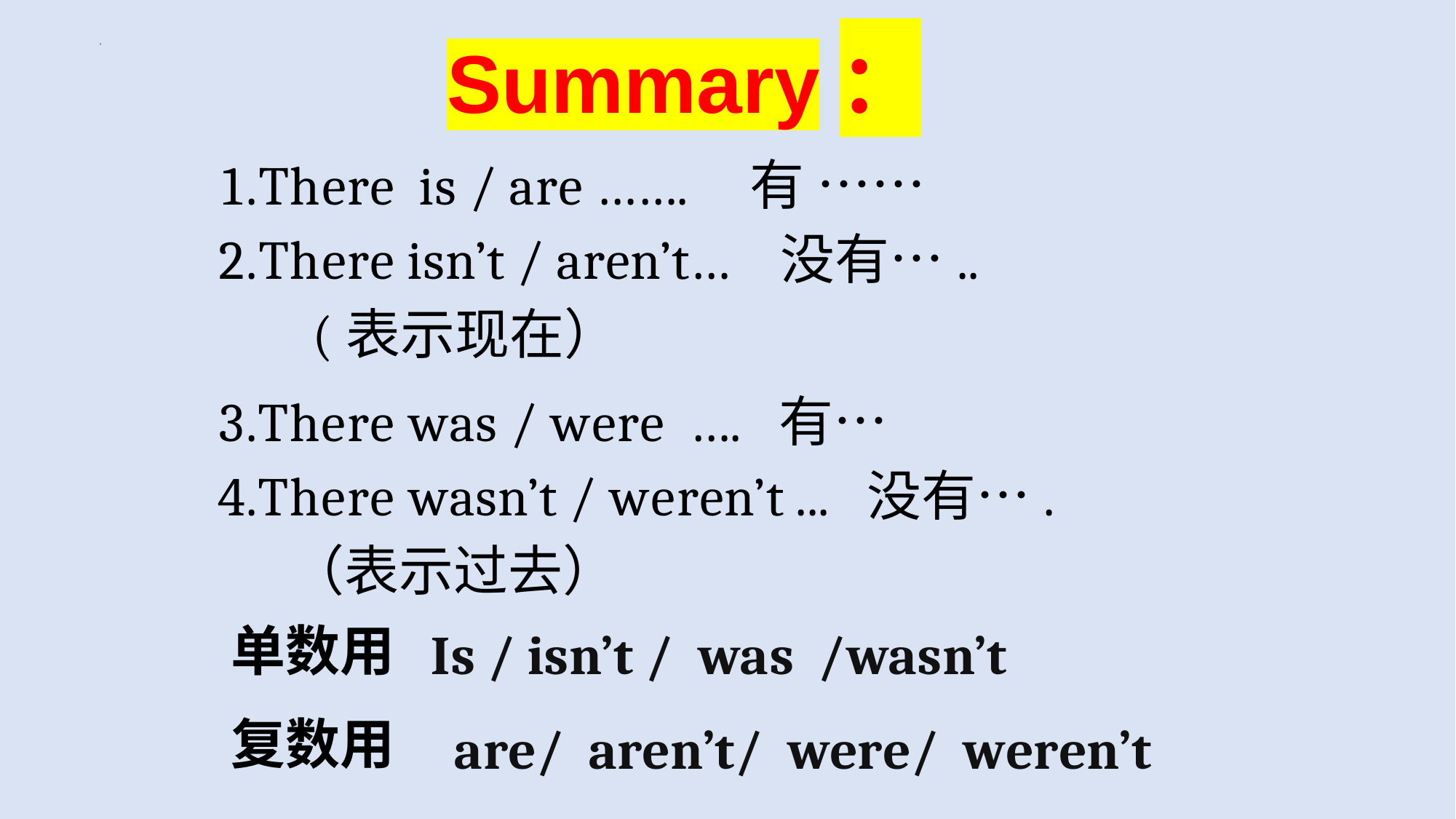

Summary：
1.There  is / are …….    有 ……
2.There isn’t / aren’t…   没有…..
        (表示现在）
3.There was / were  ….  有…
4.There wasn’t / weren’t ...  没有….
     （表示过去）
单数用
复数用
Is / isn’t /  was  /wasn’t
are/  aren’t/  were/  weren’t